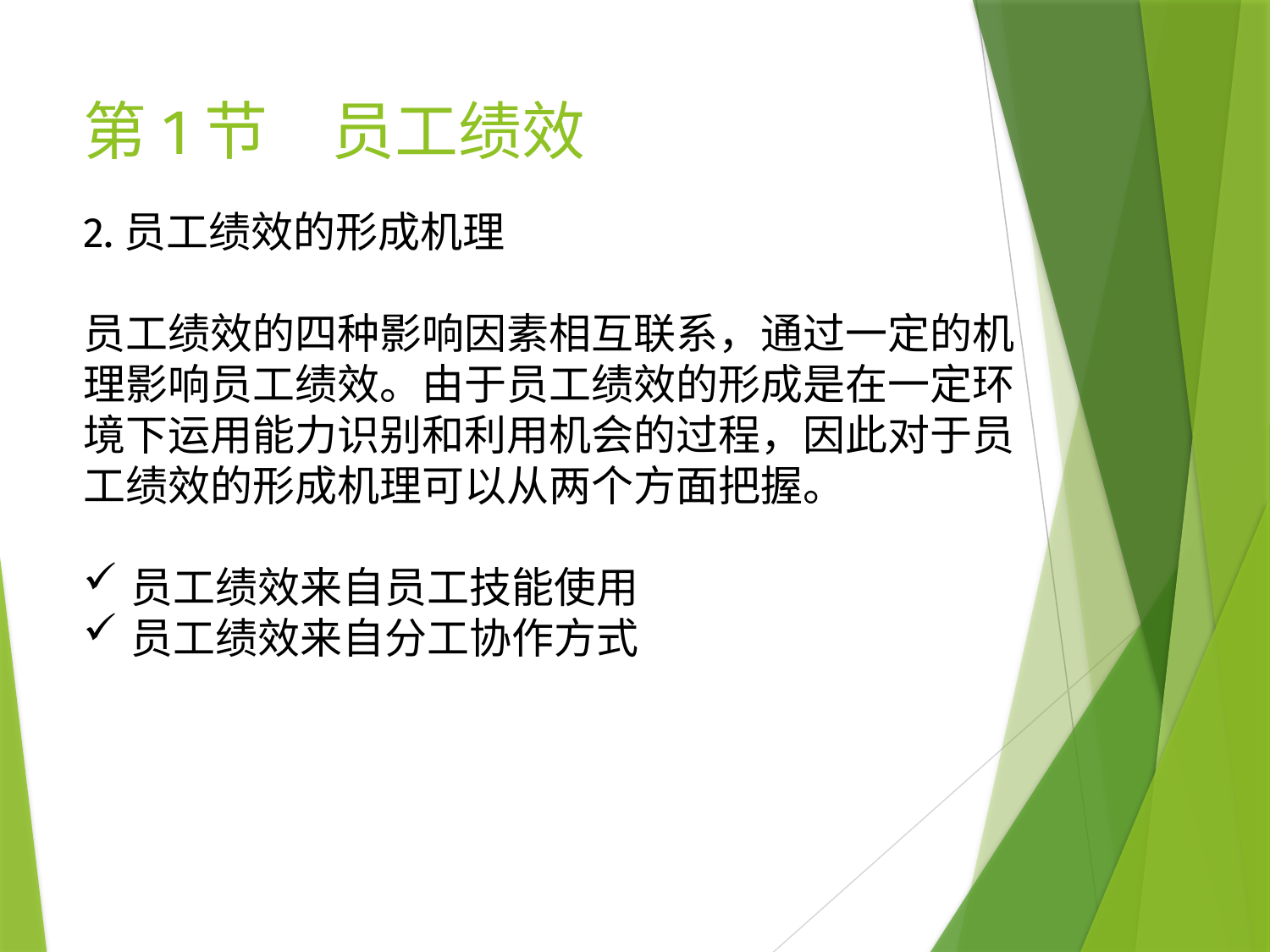

# 第1节　员工绩效
2.员工绩效的形成机理

员工绩效的四种影响因素相互联系，通过一定的机理影响员工绩效。由于员工绩效的形成是在一定环境下运用能力识别和利用机会的过程，因此对于员工绩效的形成机理可以从两个方面把握。

员工绩效来自员工技能使用
员工绩效来自分工协作方式